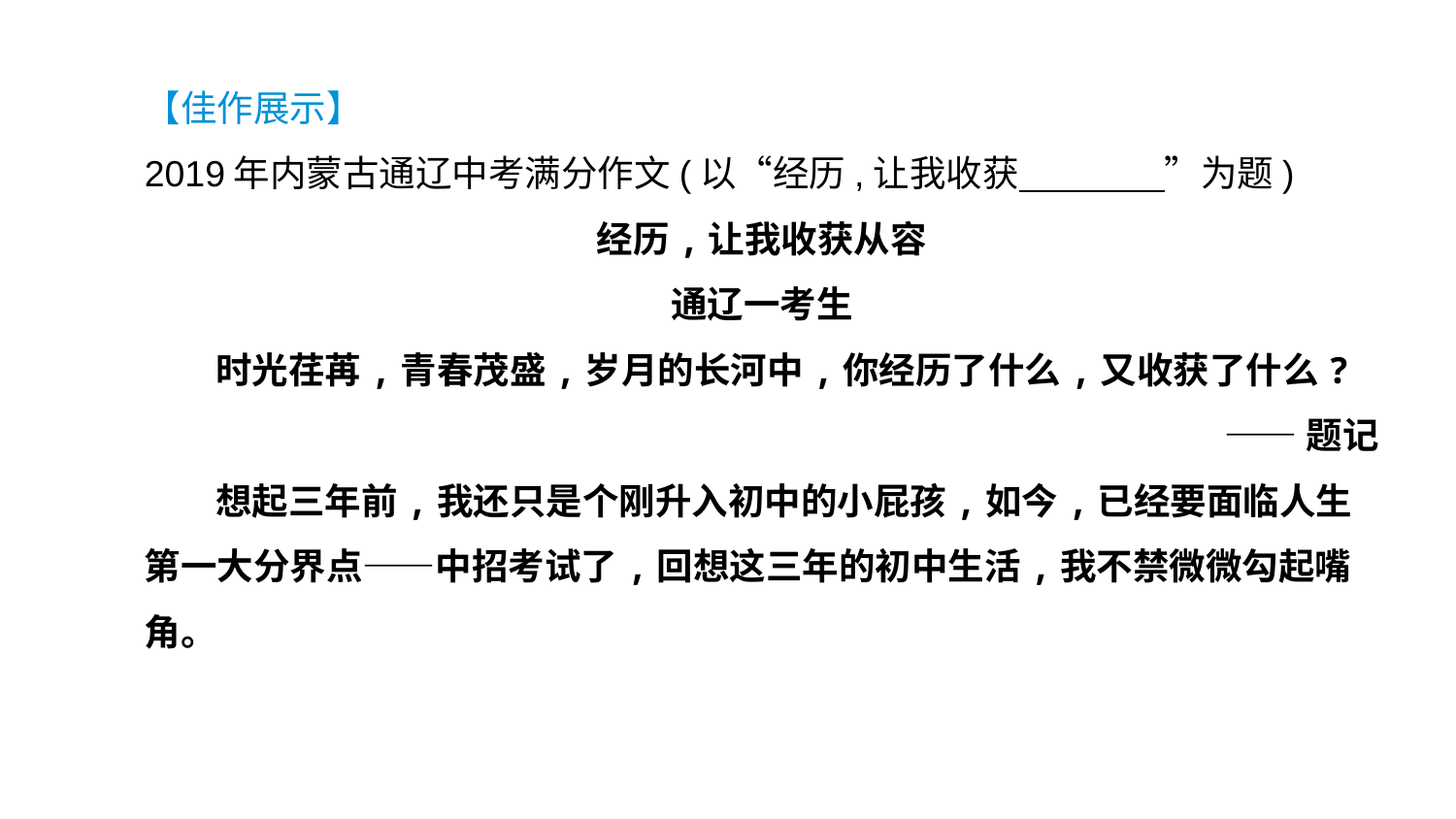

【佳作展示】
2019年内蒙古通辽中考满分作文(以“经历,让我收获　　　　”为题)
经历,让我收获从容
通辽一考生
时光荏苒,青春茂盛,岁月的长河中,你经历了什么,又收获了什么?
——题记
想起三年前,我还只是个刚升入初中的小屁孩,如今,已经要面临人生第一大分界点——中招考试了,回想这三年的初中生活,我不禁微微勾起嘴角。